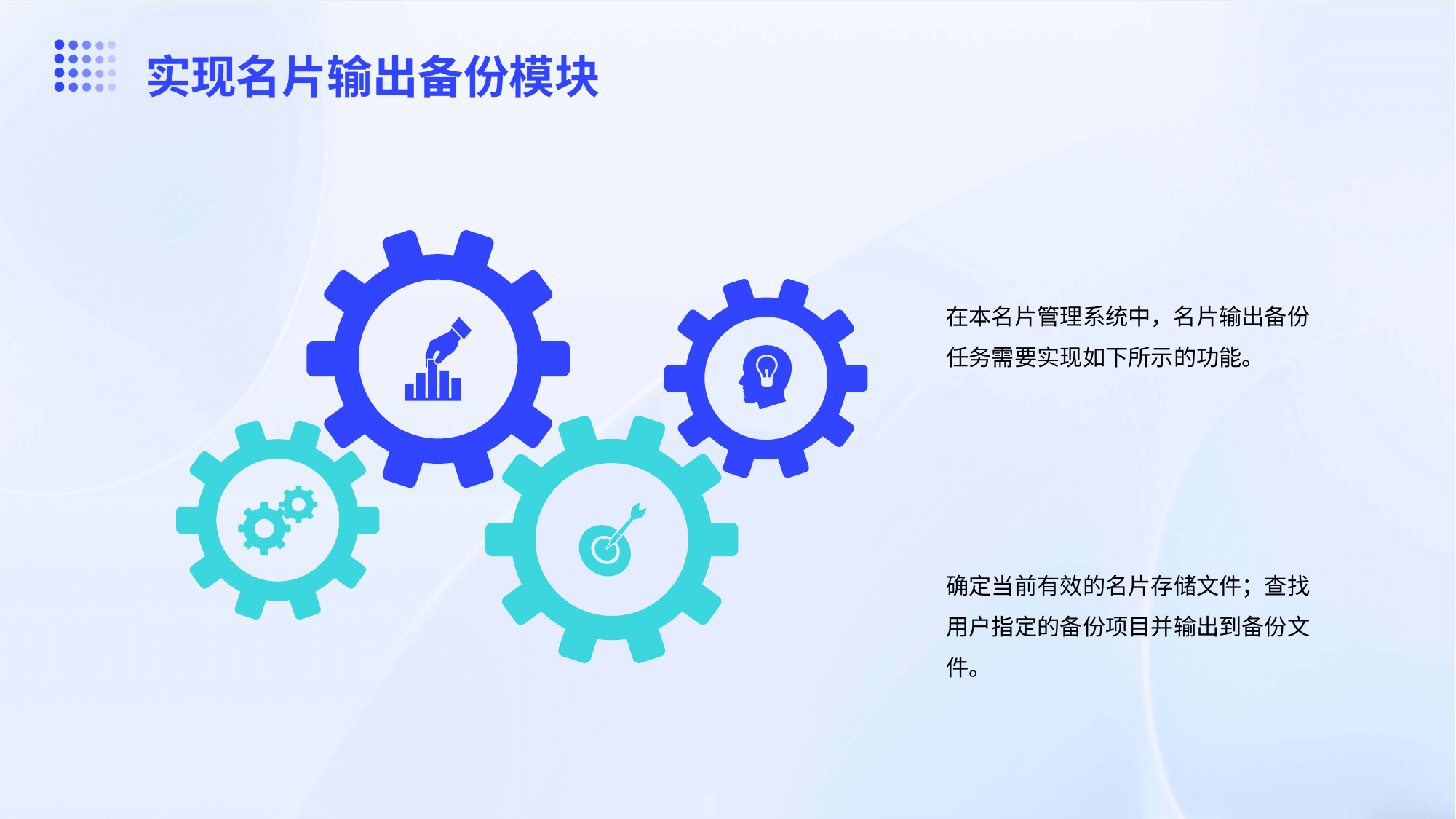

实现名片输出备份模块

在本名片管理系统中，名片输出备份任务需要实现如下所示的功能。

确定当前有效的名片存储文件；查找用户指定的备份项目并输出到备份文件。